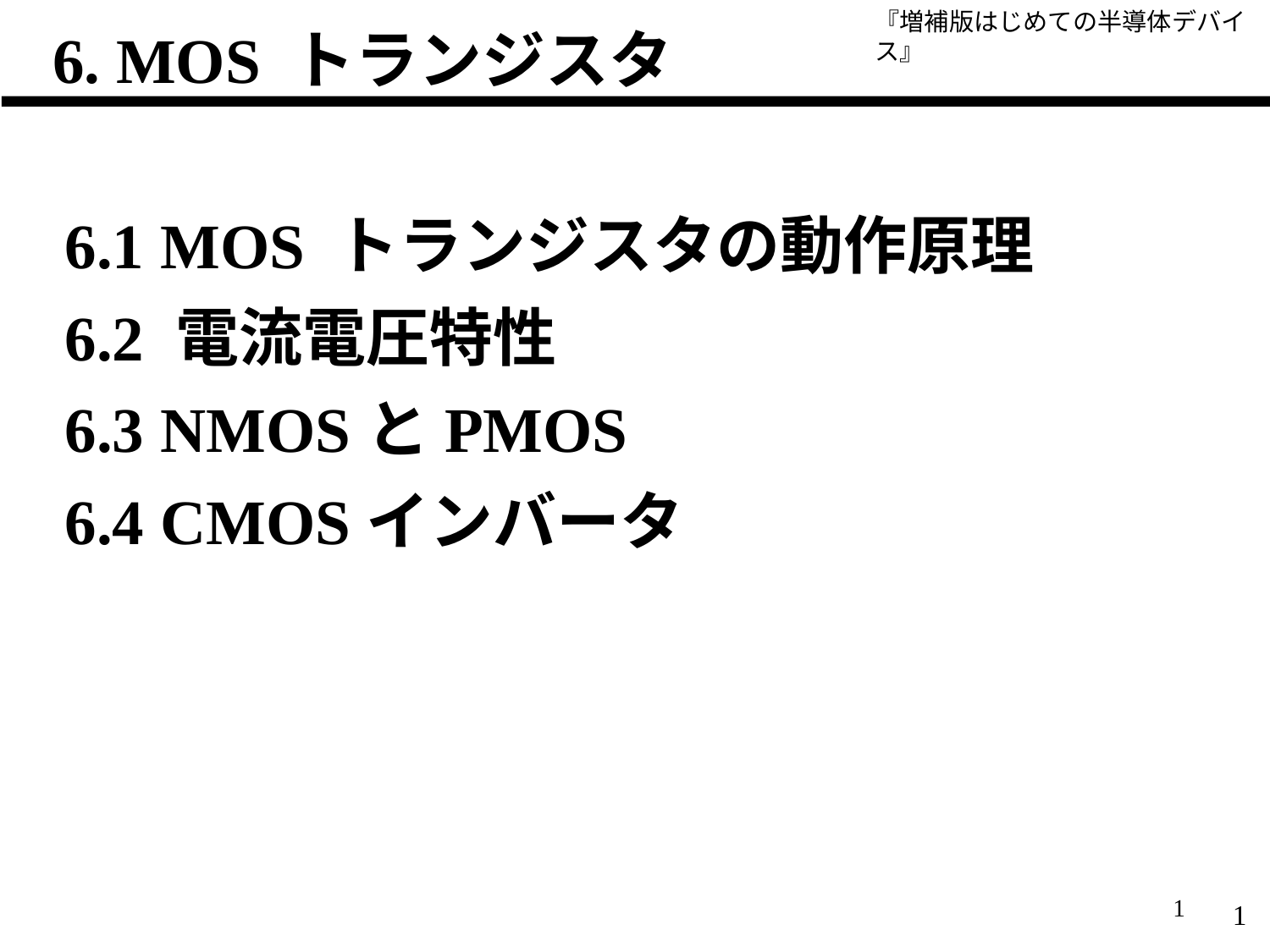

# 6. MOS トランジスタ
6.1 MOS トランジスタの動作原理
6.2 電流電圧特性
6.3 NMOSとPMOS
6.4 CMOSインバータ
1